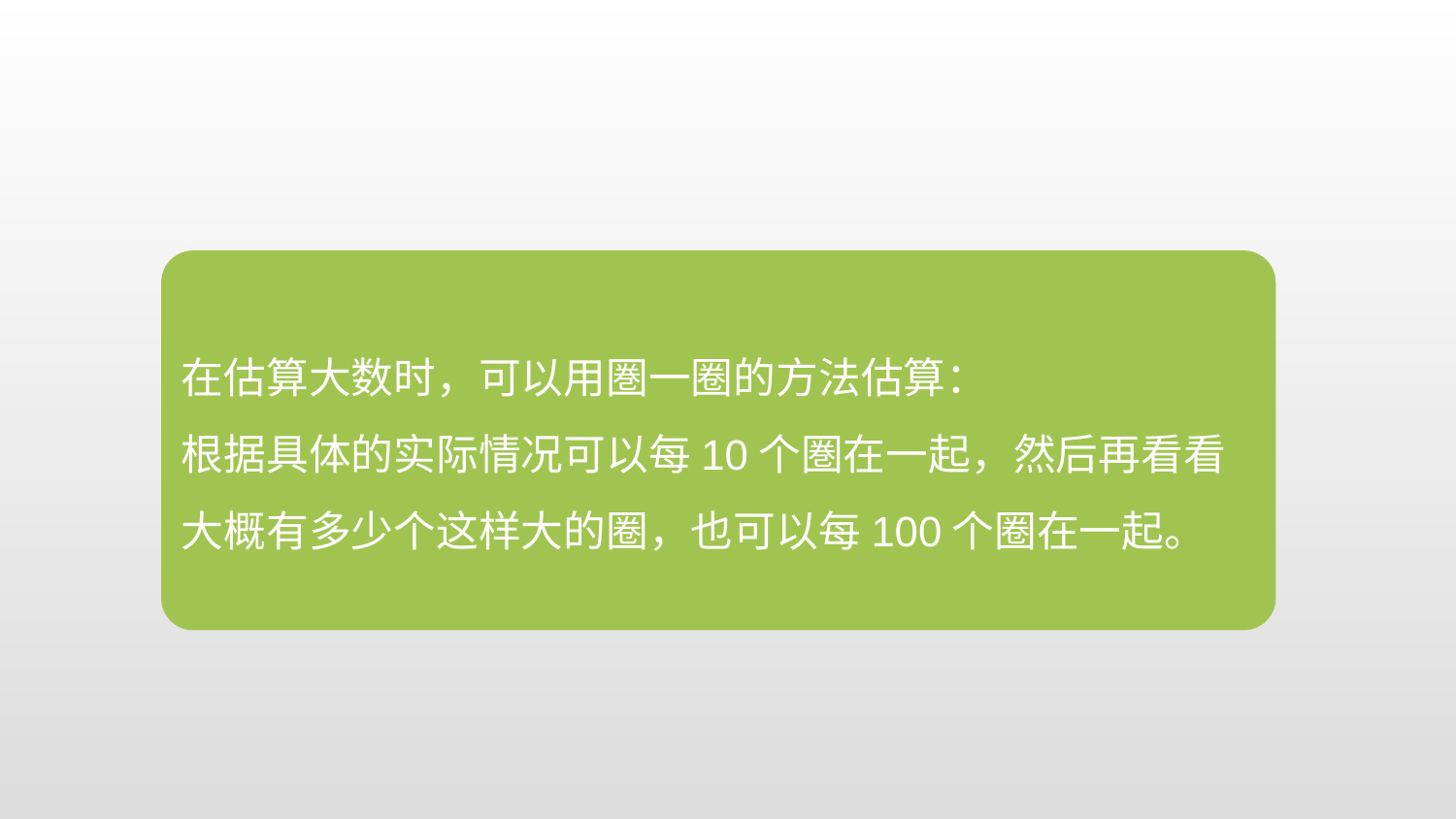

在估算大数时，可以用圏一圈的方法估算：
根据具体的实际情况可以每10个圏在一起，然后再看看大概有多少个这样大的圈，也可以每100个圈在一起。